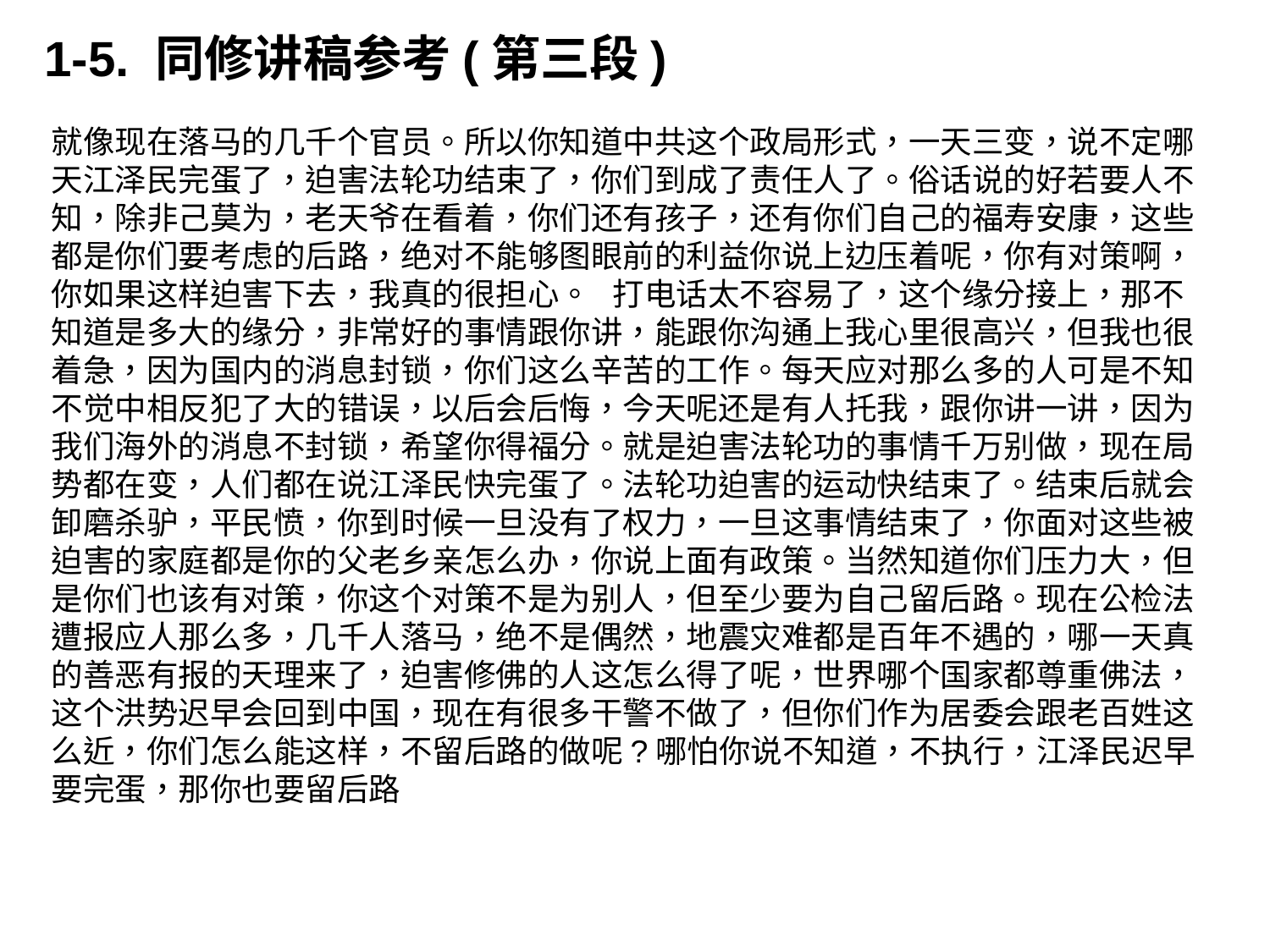

1-5. 同修讲稿参考(第三段)
就像现在落马的几千个官员。所以你知道中共这个政局形式，一天三变，说不定哪天江泽民完蛋了，迫害法轮功结束了，你们到成了责任人了。俗话说的好若要人不知，除非己莫为，老天爷在看着，你们还有孩子，还有你们自己的福寿安康，这些都是你们要考虑的后路，绝对不能够图眼前的利益你说上边压着呢，你有对策啊，你如果这样迫害下去，我真的很担心。   打电话太不容易了，这个缘分接上，那不知道是多大的缘分，非常好的事情跟你讲，能跟你沟通上我心里很高兴，但我也很着急，因为国内的消息封锁，你们这么辛苦的工作。每天应对那么多的人可是不知不觉中相反犯了大的错误，以后会后悔，今天呢还是有人托我，跟你讲一讲，因为我们海外的消息不封锁，希望你得福分。就是迫害法轮功的事情千万别做，现在局势都在变，人们都在说江泽民快完蛋了。法轮功迫害的运动快结束了。结束后就会卸磨杀驴，平民愤，你到时候一旦没有了权力，一旦这事情结束了，你面对这些被迫害的家庭都是你的父老乡亲怎么办，你说上面有政策。当然知道你们压力大，但是你们也该有对策，你这个对策不是为别人，但至少要为自己留后路。现在公检法遭报应人那么多，几千人落马，绝不是偶然，地震灾难都是百年不遇的，哪一天真的善恶有报的天理来了，迫害修佛的人这怎么得了呢，世界哪个国家都尊重佛法，这个洪势迟早会回到中国，现在有很多干警不做了，但你们作为居委会跟老百姓这么近，你们怎么能这样，不留后路的做呢?哪怕你说不知道，不执行，江泽民迟早要完蛋，那你也要留后路